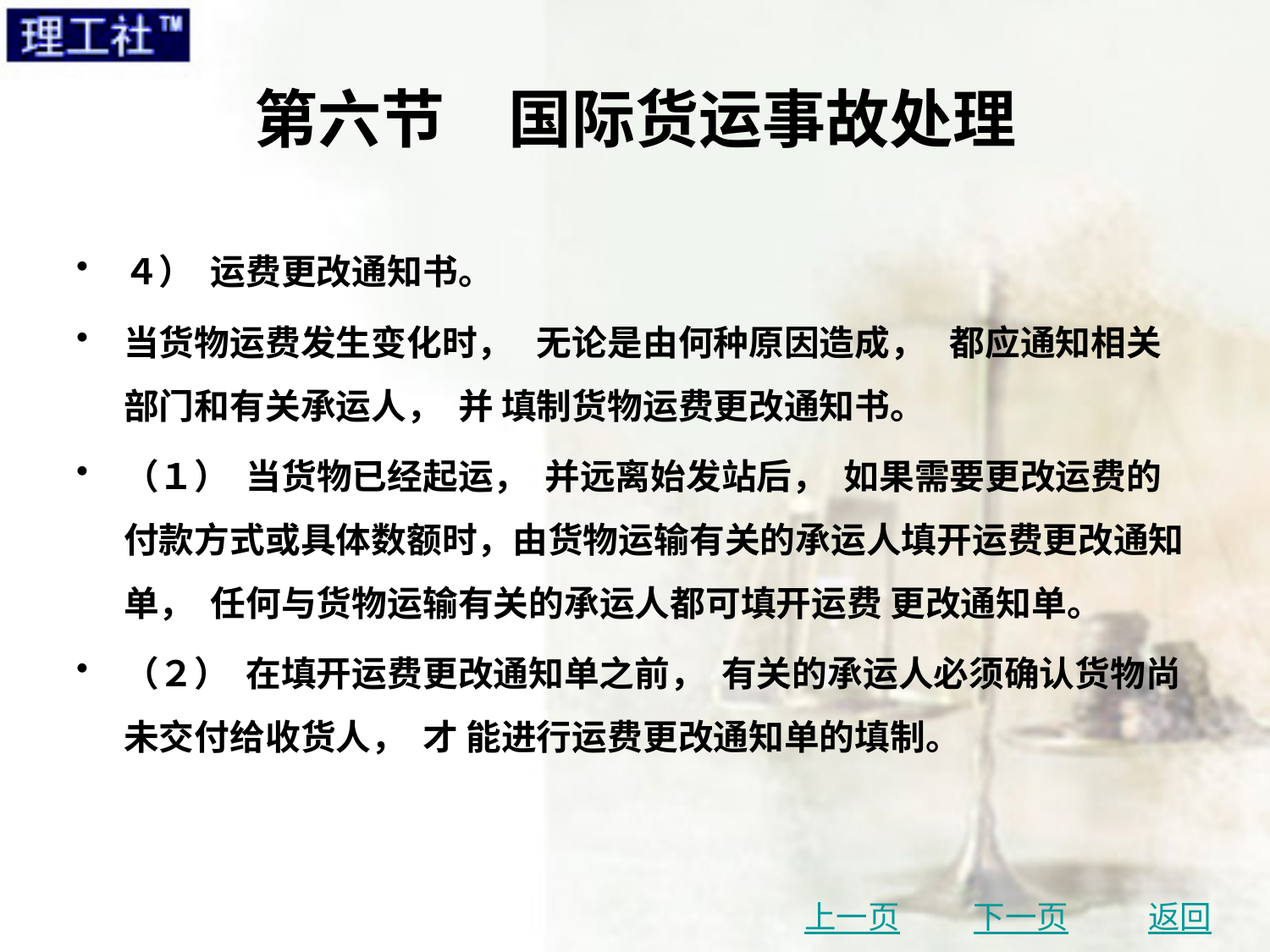

# 第六节　国际货运事故处理
４）  运费更改通知书。
当货物运费发生变化时，   无论是由何种原因造成，   都应通知相关部门和有关承运人，  并 填制货物运费更改通知书。
（１）  当货物已经起运，  并远离始发站后，  如果需要更改运费的付款方式或具体数额时，由货物运输有关的承运人填开运费更改通知单，  任何与货物运输有关的承运人都可填开运费 更改通知单。
（２）  在填开运费更改通知单之前，  有关的承运人必须确认货物尚未交付给收货人，  才 能进行运费更改通知单的填制。

上一页
下一页
返回